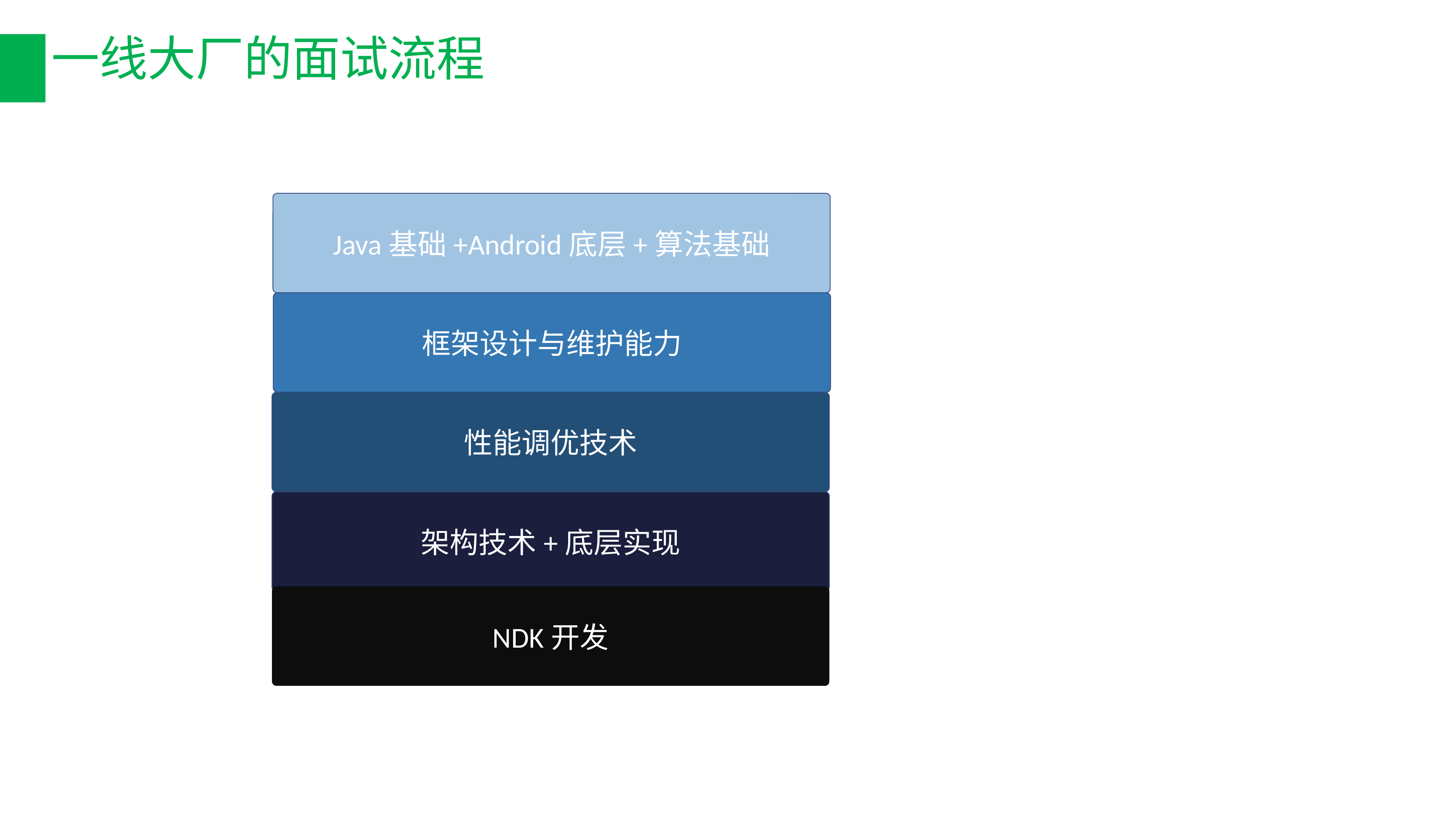

课程小结
# 一线大厂的面试流程
Java基础+Android底层+算法基础
框架设计与维护能力
性能调优技术
架构技术+底层实现
NDK开发